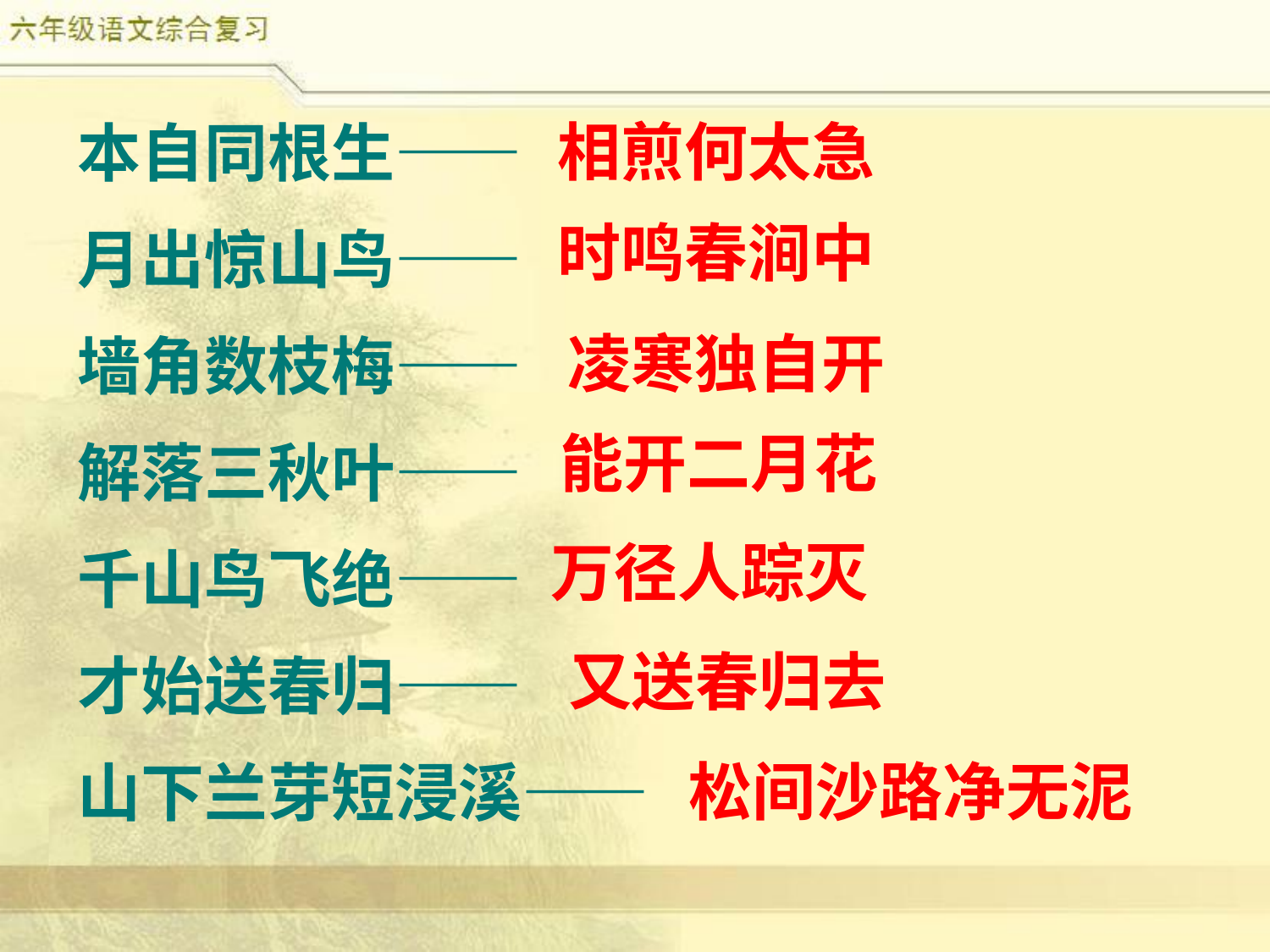

本自同根生——
月出惊山鸟——
墙角数枝梅——
解落三秋叶——
千山鸟飞绝——
才始送春归——
山下兰芽短浸溪——
相煎何太急
时鸣春涧中
凌寒独自开
能开二月花
万径人踪灭
又送春归去
松间沙路净无泥